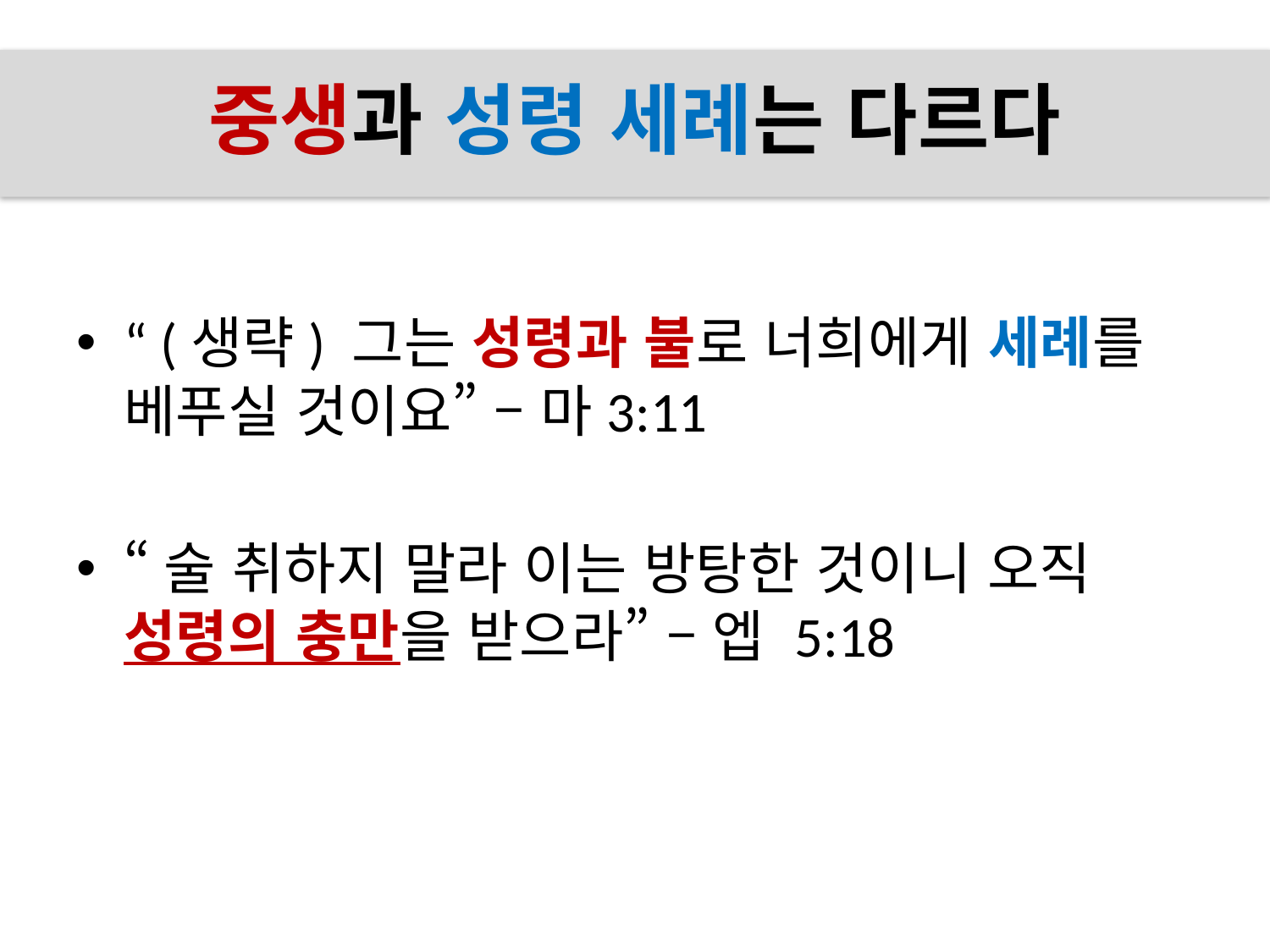

# 중생과 성령 세례는 다르다

“ (생략) 그는 성령과 불로 너희에게 세례를
베푸실 것이요” – 마3:11

“술 취하지 말라 이는 방탕한 것이니 오직
성령의 충만을 받으라” – 엡 5:18